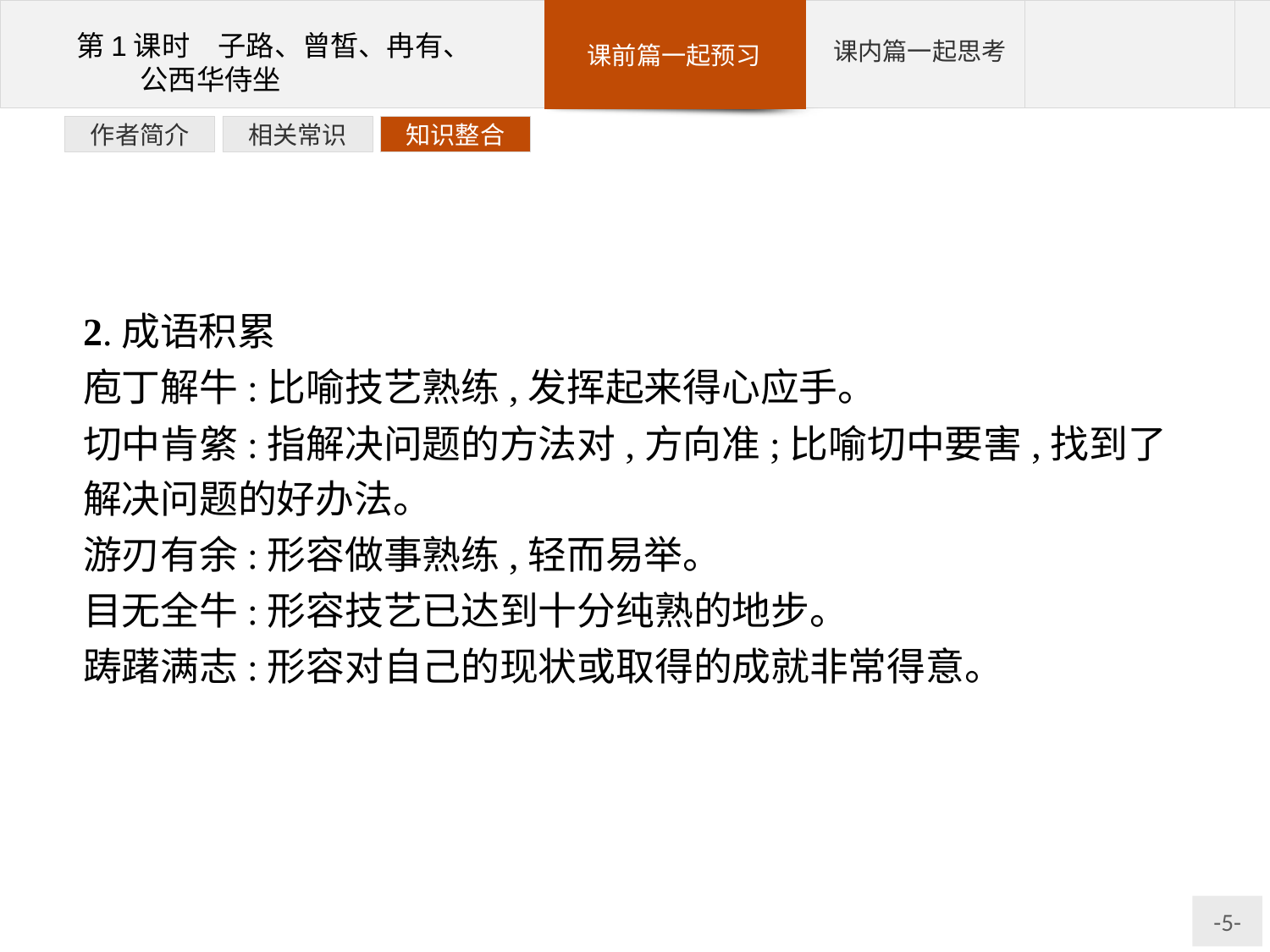

知识整合
相关常识
作者简介
2.成语积累
庖丁解牛:比喻技艺熟练,发挥起来得心应手。
切中肯綮:指解决问题的方法对,方向准;比喻切中要害,找到了解决问题的好办法。
游刃有余:形容做事熟练,轻而易举。
目无全牛:形容技艺已达到十分纯熟的地步。
踌躇满志:形容对自己的现状或取得的成就非常得意。